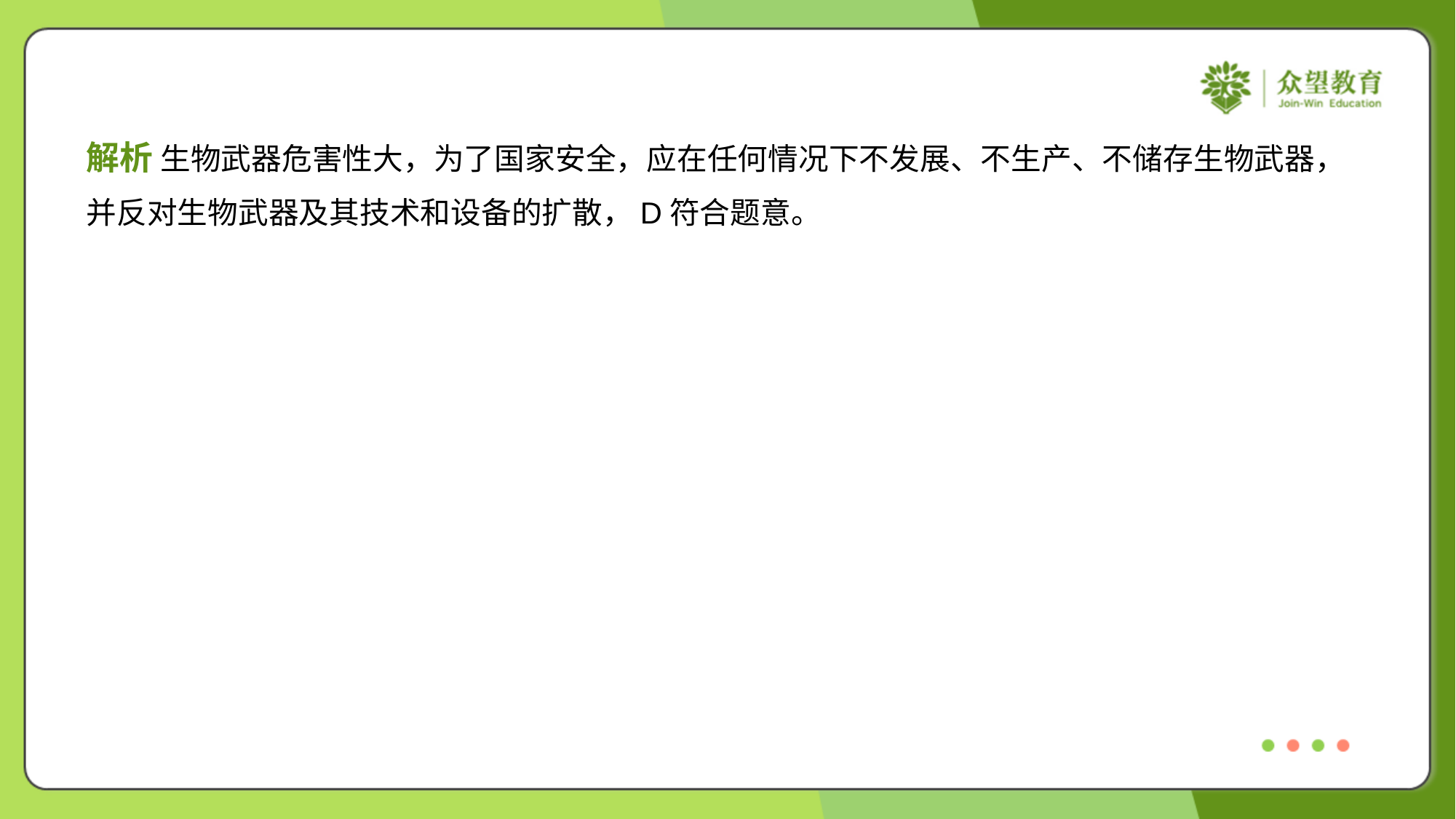

解析 生物武器危害性大，为了国家安全，应在任何情况下不发展、不生产、不储存生物武器，
并反对生物武器及其技术和设备的扩散，D符合题意。